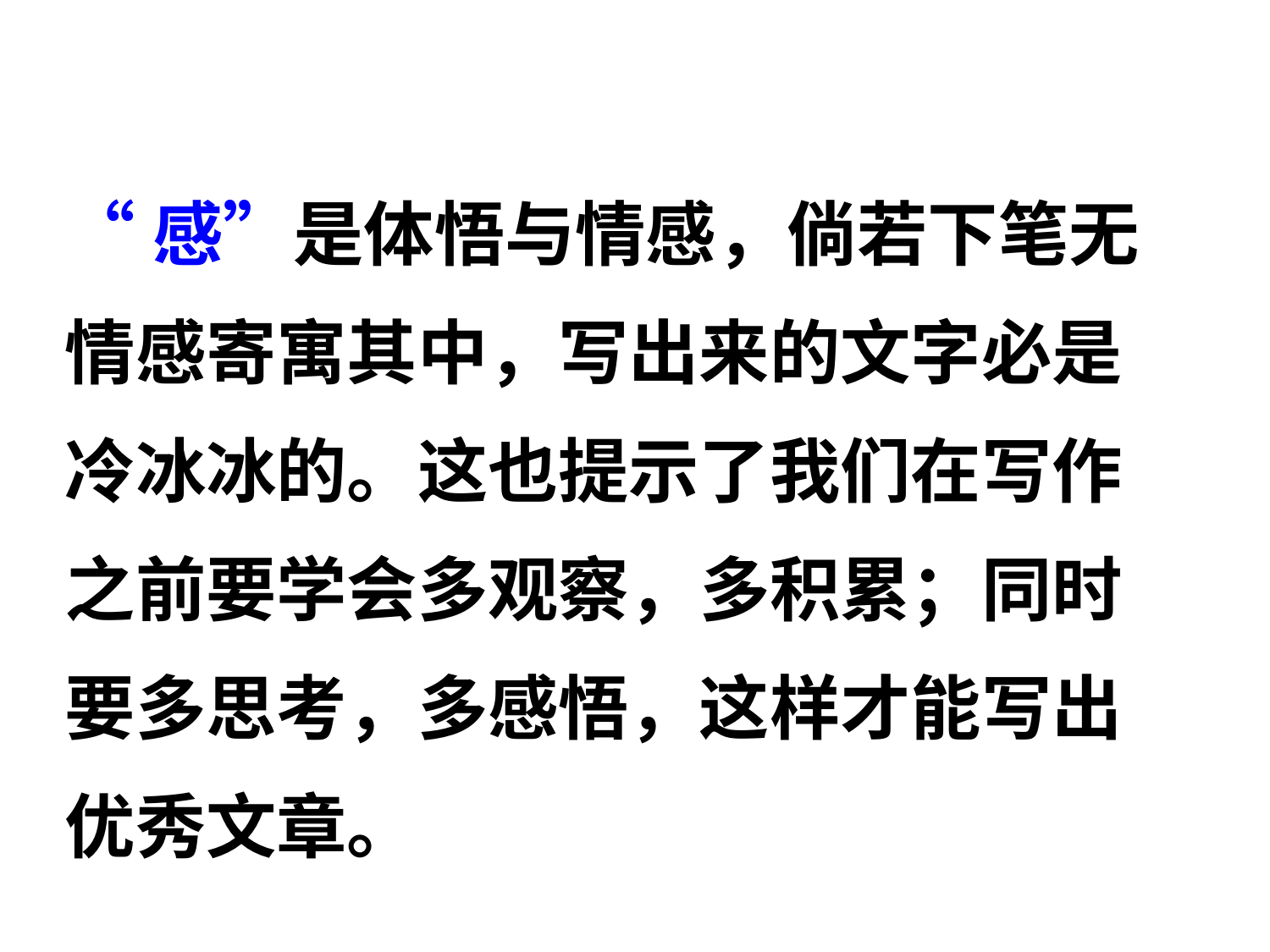

“感”是体悟与情感，倘若下笔无情感寄寓其中，写出来的文字必是冷冰冰的。这也提示了我们在写作之前要学会多观察，多积累；同时要多思考，多感悟，这样才能写出优秀文章。